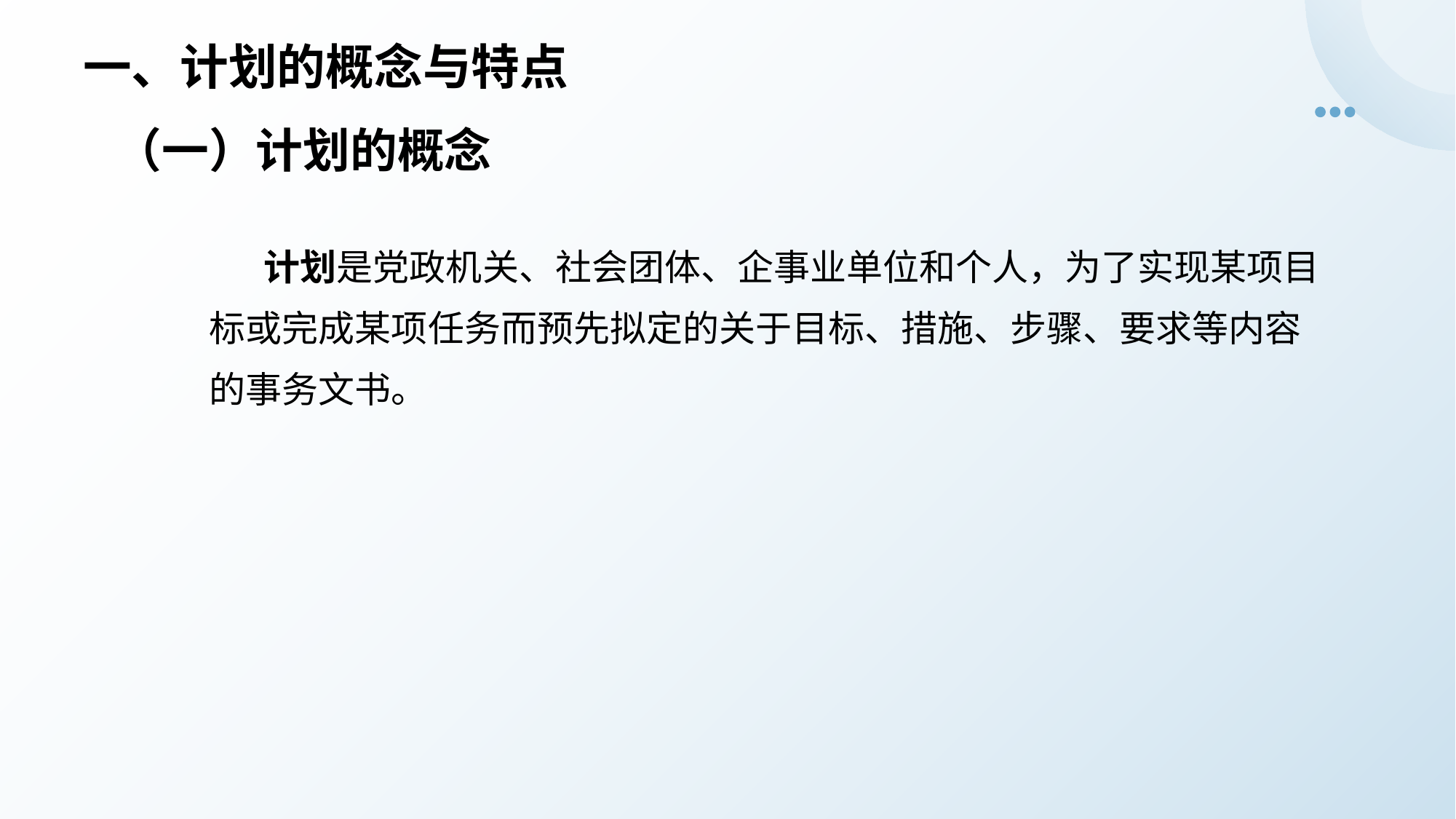

# 一、计划的概念与特点
（一）计划的概念

计划是党政机关、社会团体、企事业单位和个人，为了实现某项目标或完成某项任务而预先拟定的关于目标、措施、步骤、要求等内容的事务文书。